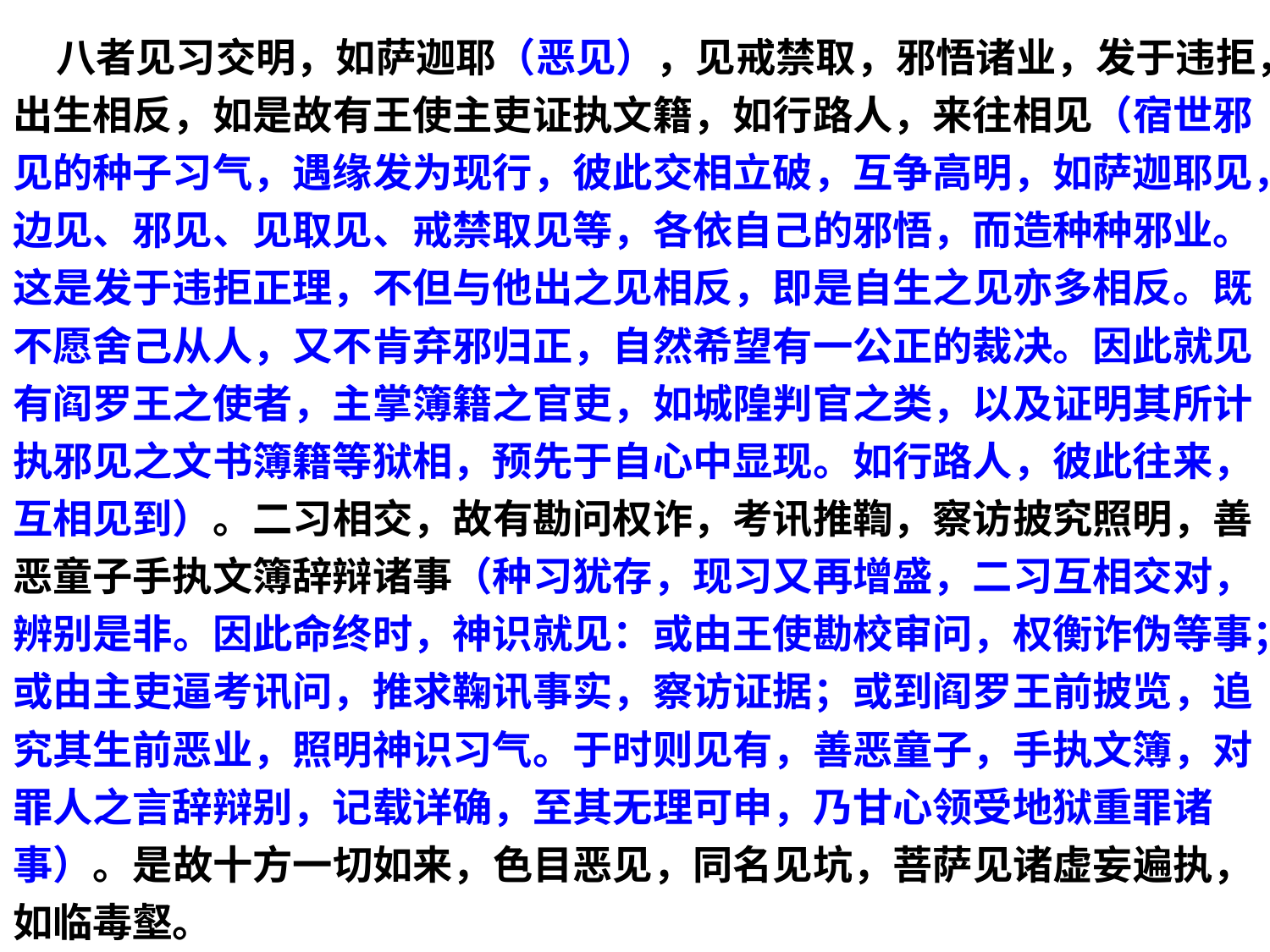

八者见习交明，如萨迦耶（恶见），见戒禁取，邪悟诸业，发于违拒，出生相反，如是故有王使主吏证执文籍，如行路人，来往相见（宿世邪见的种子习气，遇缘发为现行，彼此交相立破，互争高明，如萨迦耶见，边见、邪见、见取见、戒禁取见等，各依自己的邪悟，而造种种邪业。这是发于违拒正理，不但与他出之见相反，即是自生之见亦多相反。既不愿舍己从人，又不肯弃邪归正，自然希望有一公正的裁决。因此就见有阎罗王之使者，主掌簿籍之官吏，如城隍判官之类，以及证明其所计执邪见之文书簿籍等狱相，预先于自心中显现。如行路人，彼此往来，互相见到）。二习相交，故有勘问权诈，考讯推鞫，察访披究照明，善恶童子手执文簿辞辩诸事（种习犹存，现习又再增盛，二习互相交对，辨别是非。因此命终时，神识就见：或由王使勘校审问，权衡诈伪等事；或由主吏逼考讯问，推求鞠讯事实，察访证据；或到阎罗王前披览，追究其生前恶业，照明神识习气。于时则见有，善恶童子，手执文簿，对罪人之言辞辩别，记载详确，至其无理可申，乃甘心领受地狱重罪诸事）。是故十方一切如来，色目恶见，同名见坑，菩萨见诸虚妄遍执，如临毒壑。